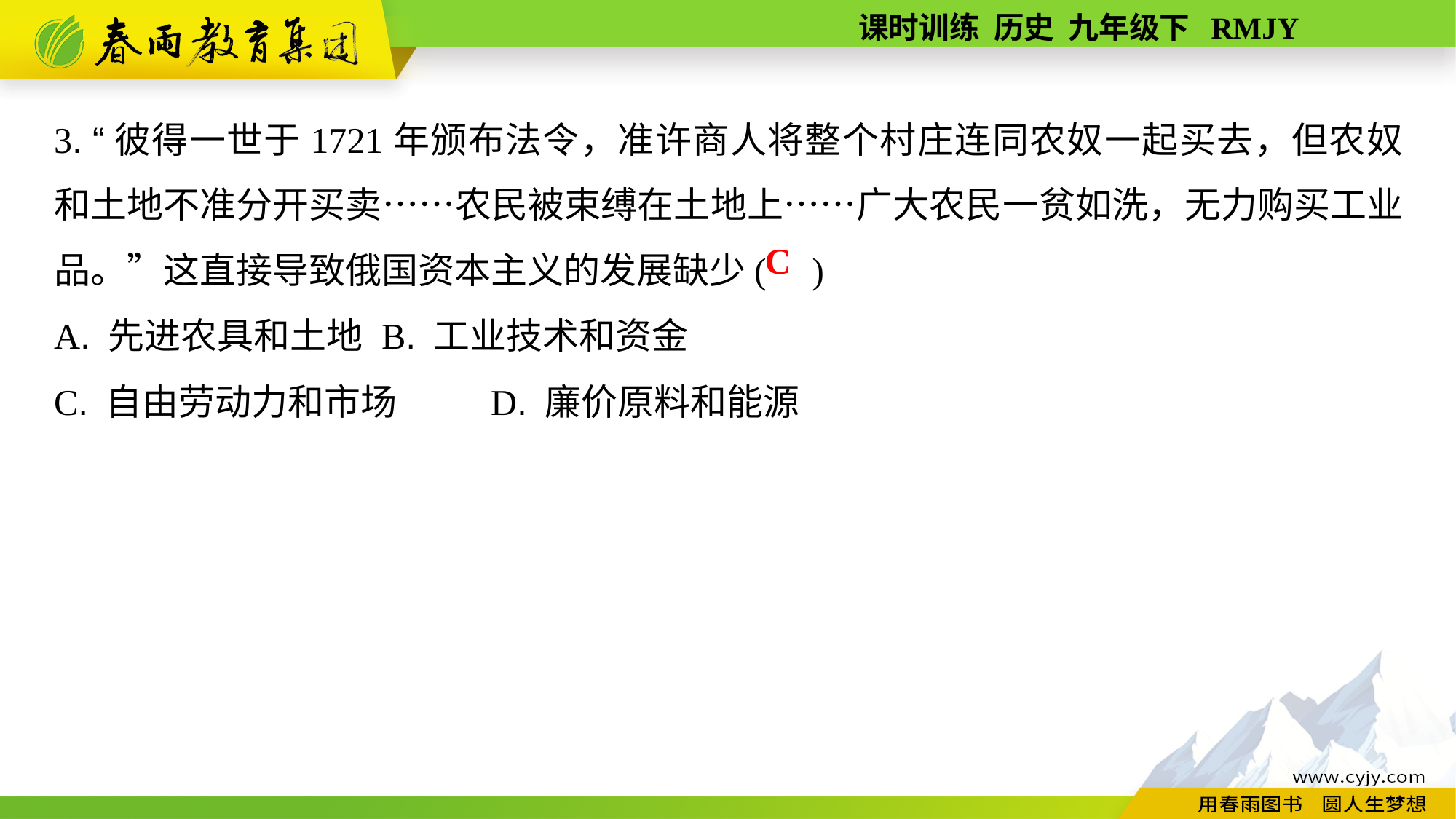

3. “彼得一世于1721年颁布法令，准许商人将整个村庄连同农奴一起买去，但农奴和土地不准分开买卖……农民被束缚在土地上……广大农民一贫如洗，无力购买工业品。”这直接导致俄国资本主义的发展缺少(     )
A. 先进农具和土地	B. 工业技术和资金
C. 自由劳动力和市场	D. 廉价原料和能源
C